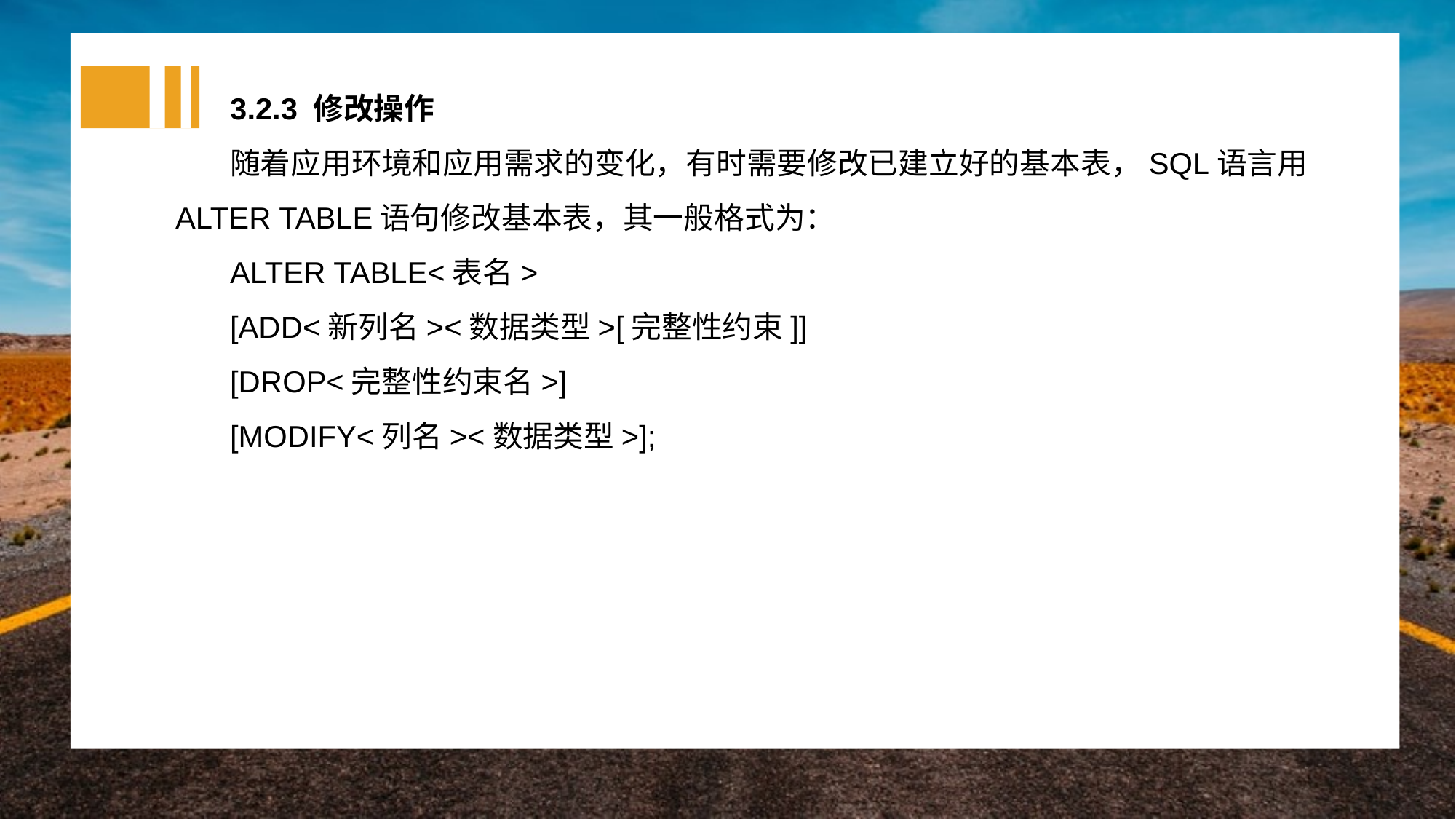

3.2.3 修改操作
随着应用环境和应用需求的变化，有时需要修改已建立好的基本表，SQL语言用ALTER TABLE语句修改基本表，其一般格式为：
ALTER TABLE<表名>
[ADD<新列名><数据类型>[完整性约束]]
[DROP<完整性约束名>]
[MODIFY<列名><数据类型>];